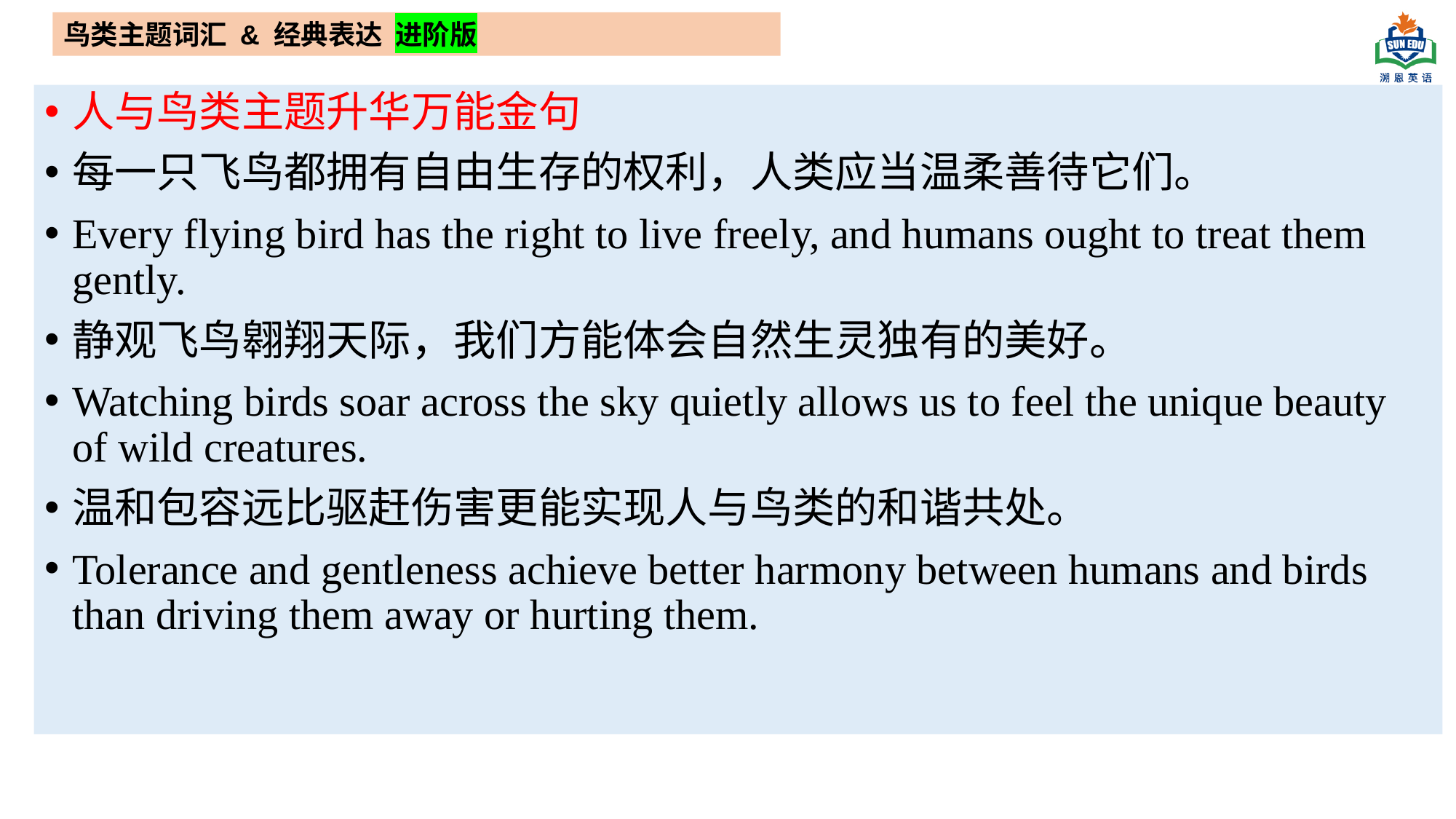

鸟类主题词汇 & 经典表达  进阶版
人与鸟类主题升华万能金句
每一只飞鸟都拥有自由生存的权利，人类应当温柔善待它们。
Every flying bird has the right to live freely, and humans ought to treat them gently.
静观飞鸟翱翔天际，我们方能体会自然生灵独有的美好。
Watching birds soar across the sky quietly allows us to feel the unique beauty of wild creatures.
温和包容远比驱赶伤害更能实现人与鸟类的和谐共处。
Tolerance and gentleness achieve better harmony between humans and birds than driving them away or hurting them.